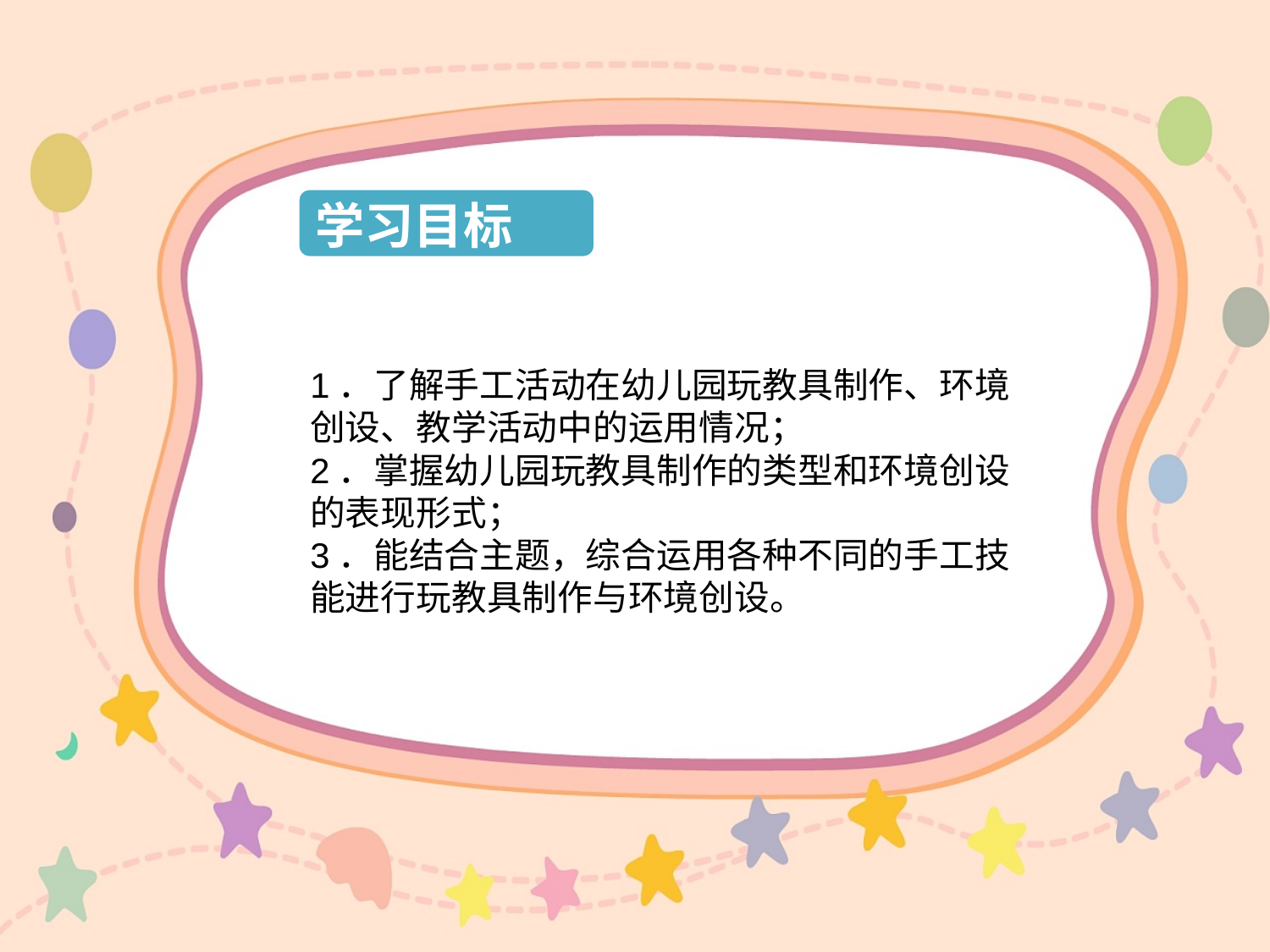

学习目标
1．了解手工活动在幼儿园玩教具制作、环境创设、教学活动中的运用情况；
2．掌握幼儿园玩教具制作的类型和环境创设的表现形式；
3．能结合主题，综合运用各种不同的手工技能进行玩教具制作与环境创设。